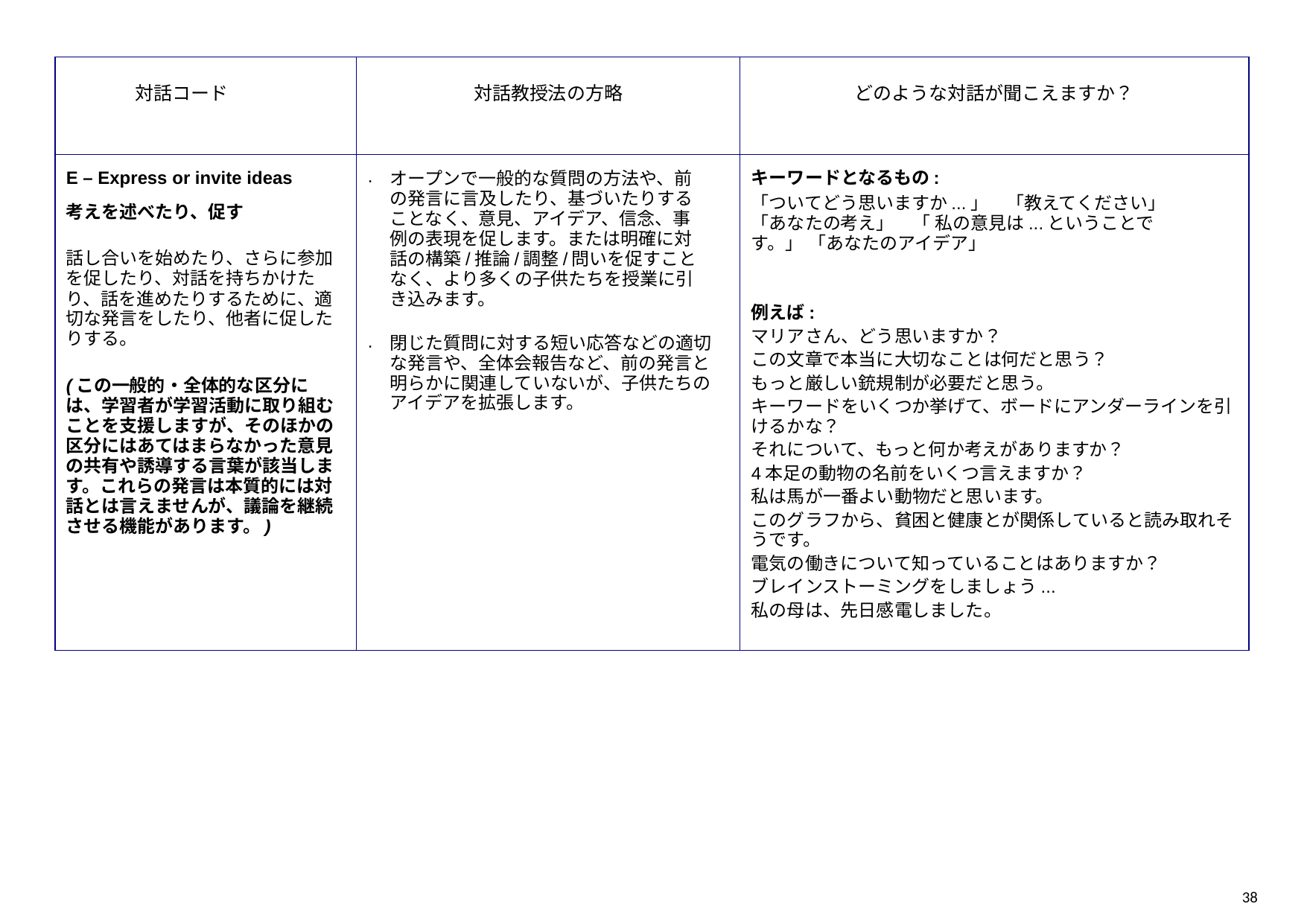

| 対話コード | 対話教授法の方略 | どのような対話が聞こえますか？ |
| --- | --- | --- |
| E – Express or invite ideas 考えを述べたり、促す 話し合いを始めたり、さらに参加を促したり、対話を持ちかけたり、話を進めたりするために、適切な発言をしたり、他者に促したりする。 (この一般的・全体的な区分には、学習者が学習活動に取り組むことを支援しますが、そのほかの区分にはあてはまらなかった意見の共有や誘導する言葉が該当します。これらの発言は本質的には対話とは言えませんが、議論を継続させる機能があります。) | オープンで一般的な質問の方法や、前の発言に言及したり、基づいたりすることなく、意見、アイデア、信念、事例の表現を促します。または明確に対話の構築/推論/調整/問いを促すことなく、より多くの子供たちを授業に引き込みます。 閉じた質問に対する短い応答などの適切な発言や、全体会報告など、前の発言と明らかに関連していないが、子供たちのアイデアを拡張します。 | キーワードとなるもの: 「ついてどう思いますか...」　「教えてください」　「あなたの考え」　「 私の意見は...ということです。」 「あなたのアイデア」 例えば: マリアさん、どう思いますか？ この文章で本当に大切なことは何だと思う？ もっと厳しい銃規制が必要だと思う。 キーワードをいくつか挙げて、ボードにアンダーラインを引けるかな？ それについて、もっと何か考えがありますか？ 4本足の動物の名前をいくつ言えますか？ 私は馬が一番よい動物だと思います。 このグラフから、貧困と健康とが関係していると読み取れそうです。 電気の働きについて知っていることはありますか？ ブレインストーミングをしましょう... 私の母は、先日感電しました。 |
38